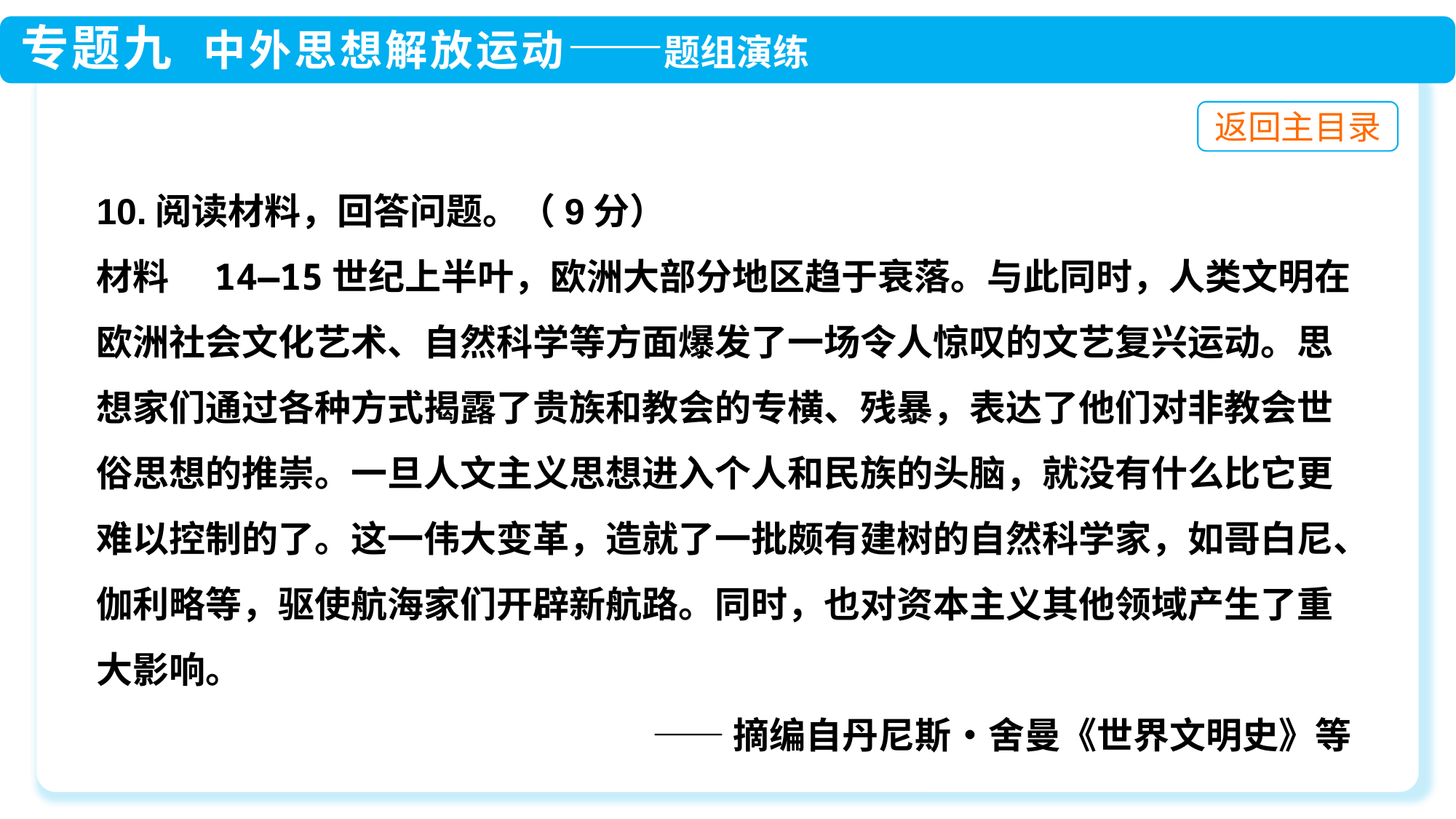

10.阅读材料，回答问题。（9分）
材料　14—15世纪上半叶，欧洲大部分地区趋于衰落。与此同时，人类文明在欧洲社会文化艺术、自然科学等方面爆发了一场令人惊叹的文艺复兴运动。思想家们通过各种方式揭露了贵族和教会的专横、残暴，表达了他们对非教会世俗思想的推崇。一旦人文主义思想进入个人和民族的头脑，就没有什么比它更难以控制的了。这一伟大变革，造就了一批颇有建树的自然科学家，如哥白尼、伽利略等，驱使航海家们开辟新航路。同时，也对资本主义其他领域产生了重大影响。
——摘编自丹尼斯•舍曼《世界文明史》等